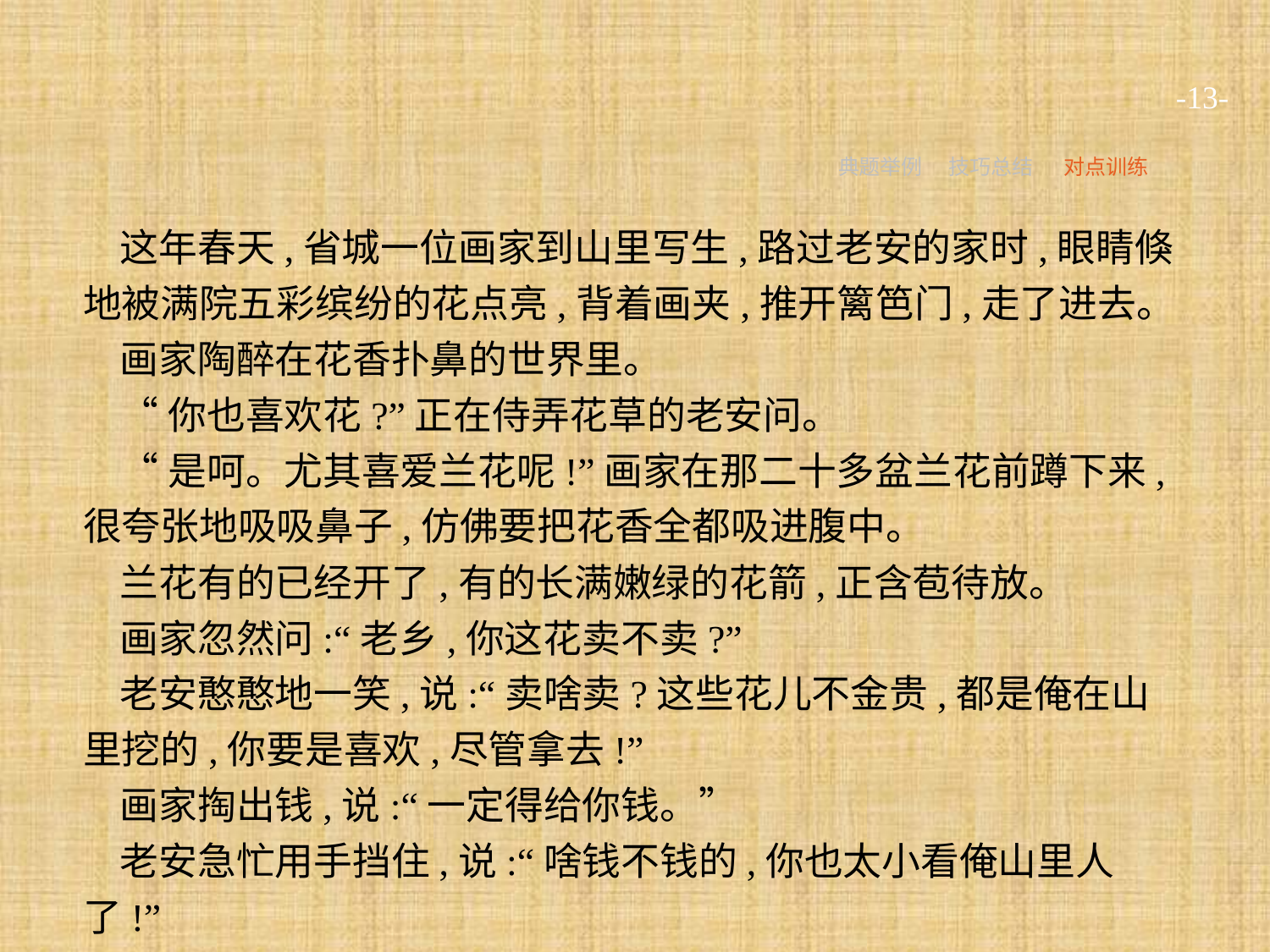

-13-
典题举例
技巧总结
对点训练
这年春天,省城一位画家到山里写生,路过老安的家时,眼睛倏地被满院五彩缤纷的花点亮,背着画夹,推开篱笆门,走了进去。
画家陶醉在花香扑鼻的世界里。
“你也喜欢花?”正在侍弄花草的老安问。
“是呵。尤其喜爱兰花呢!”画家在那二十多盆兰花前蹲下来,很夸张地吸吸鼻子,仿佛要把花香全都吸进腹中。
兰花有的已经开了,有的长满嫩绿的花箭,正含苞待放。
画家忽然问:“老乡,你这花卖不卖?”
老安憨憨地一笑,说:“卖啥卖?这些花儿不金贵,都是俺在山里挖的,你要是喜欢,尽管拿去!”
画家掏出钱,说:“一定得给你钱。”
老安急忙用手挡住,说:“啥钱不钱的,你也太小看俺山里人了!”